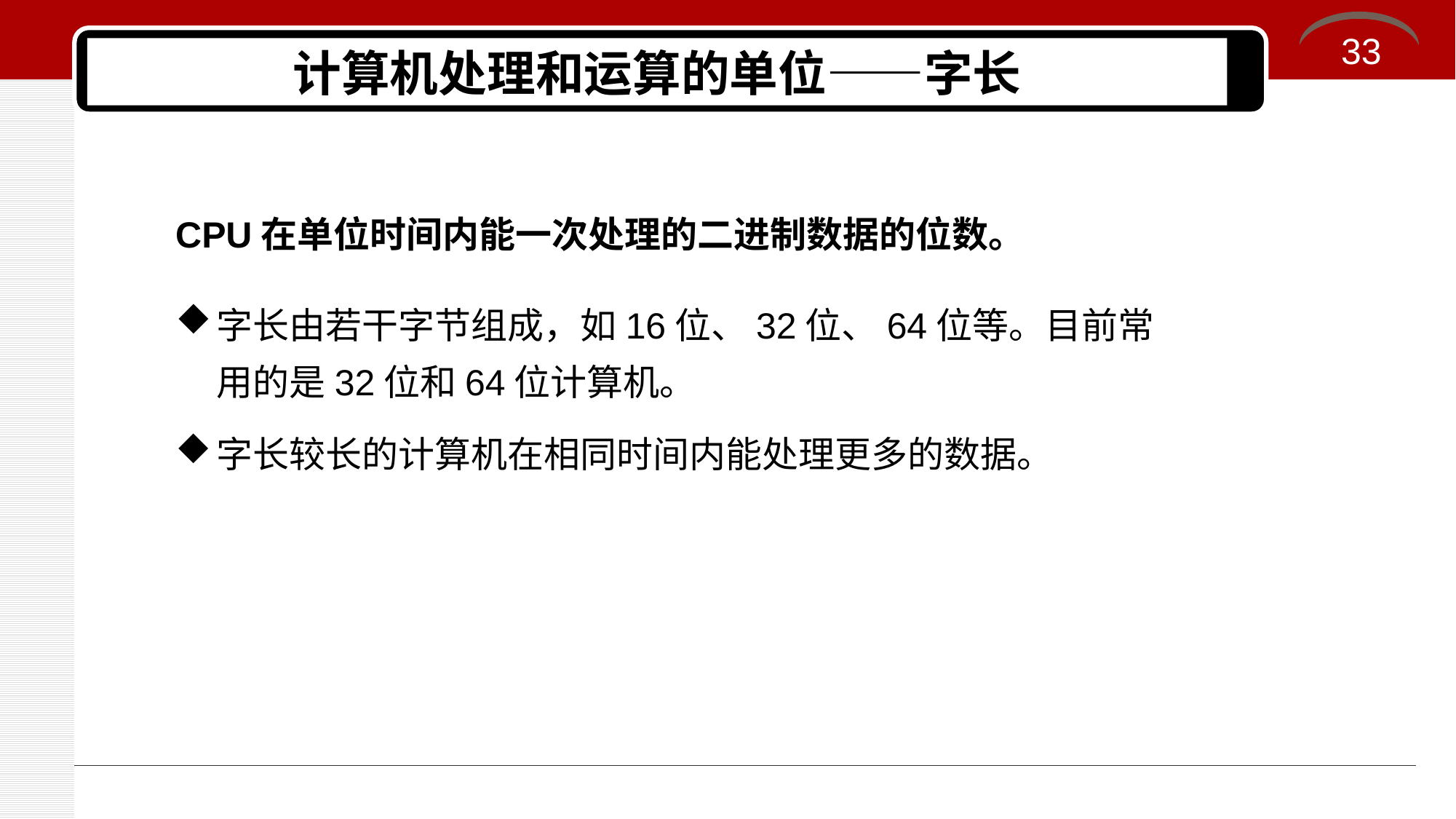

33
# 计算机处理和运算的单位——字长
CPU在单位时间内能一次处理的二进制数据的位数。
字长由若干字节组成，如16位、32位、64位等。目前常用的是32位和64位计算机。
字长较长的计算机在相同时间内能处理更多的数据。